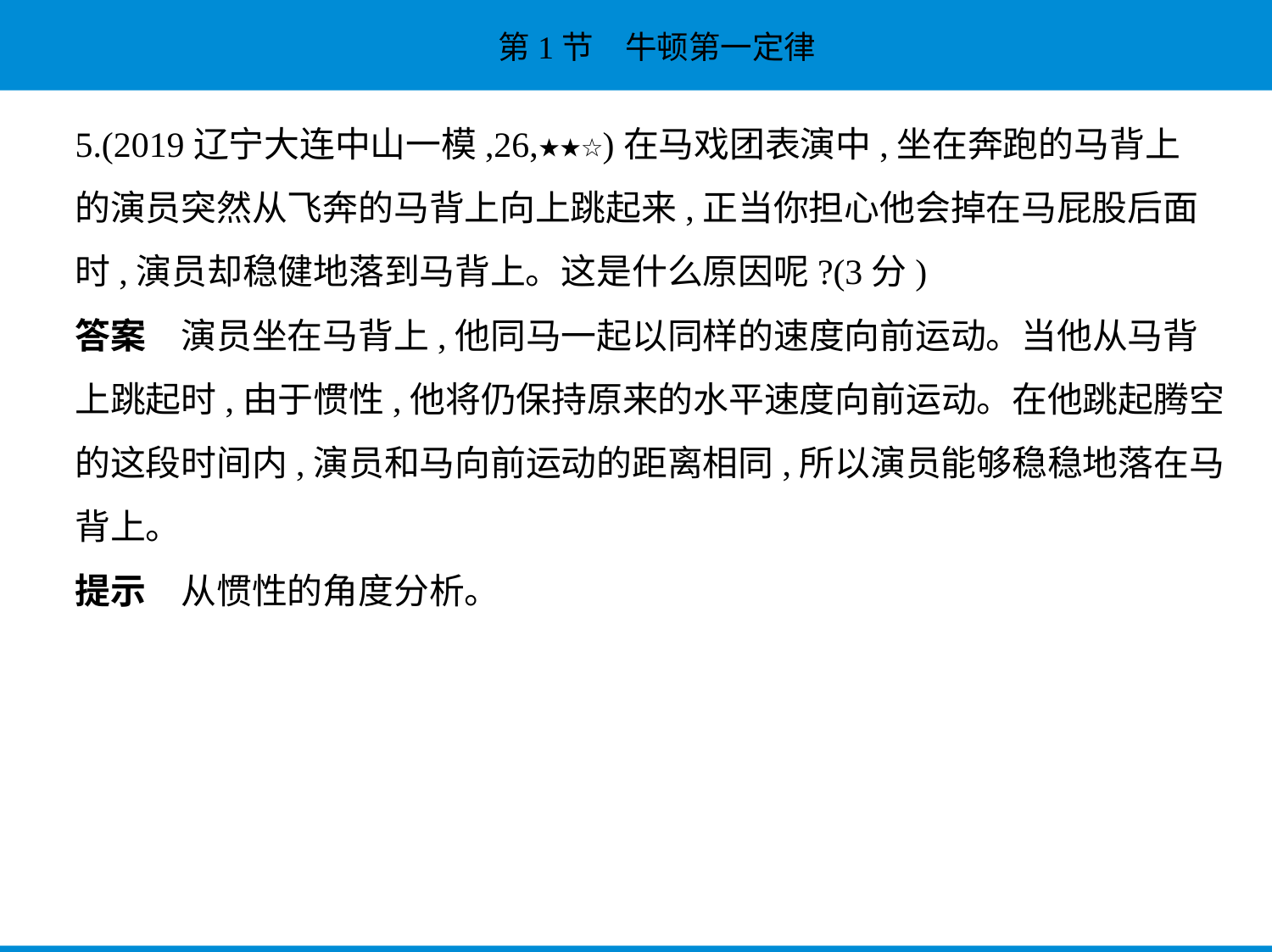

5.(2019辽宁大连中山一模,26,★★☆)在马戏团表演中,坐在奔跑的马背上
的演员突然从飞奔的马背上向上跳起来,正当你担心他会掉在马屁股后面
时,演员却稳健地落到马背上。这是什么原因呢?(3分)
答案　演员坐在马背上,他同马一起以同样的速度向前运动。当他从马背
上跳起时,由于惯性,他将仍保持原来的水平速度向前运动。在他跳起腾空
的这段时间内,演员和马向前运动的距离相同,所以演员能够稳稳地落在马
背上。
提示　从惯性的角度分析。